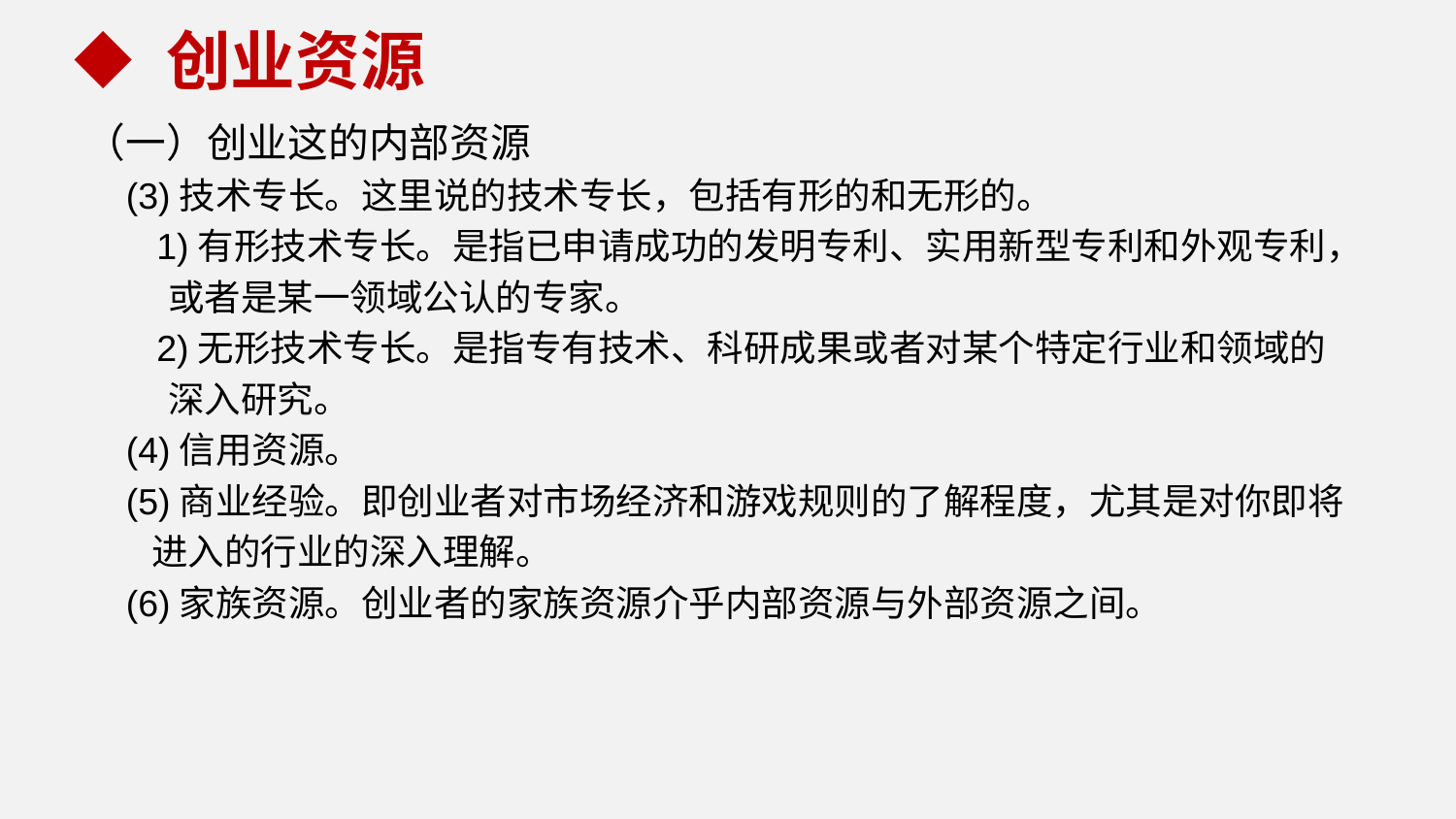

创业资源
（一）创业这的内部资源
    (3)技术专长。这里说的技术专长，包括有形的和无形的。
       1)有形技术专长。是指已申请成功的发明专利、实用新型专利和外观专利，
         或者是某一领域公认的专家。
       2)无形技术专长。是指专有技术、科研成果或者对某个特定行业和领域的
         深入研究。
    (4)信用资源。
    (5)商业经验。即创业者对市场经济和游戏规则的了解程度，尤其是对你即将
       进入的行业的深入理解。
    (6)家族资源。创业者的家族资源介乎内部资源与外部资源之间。